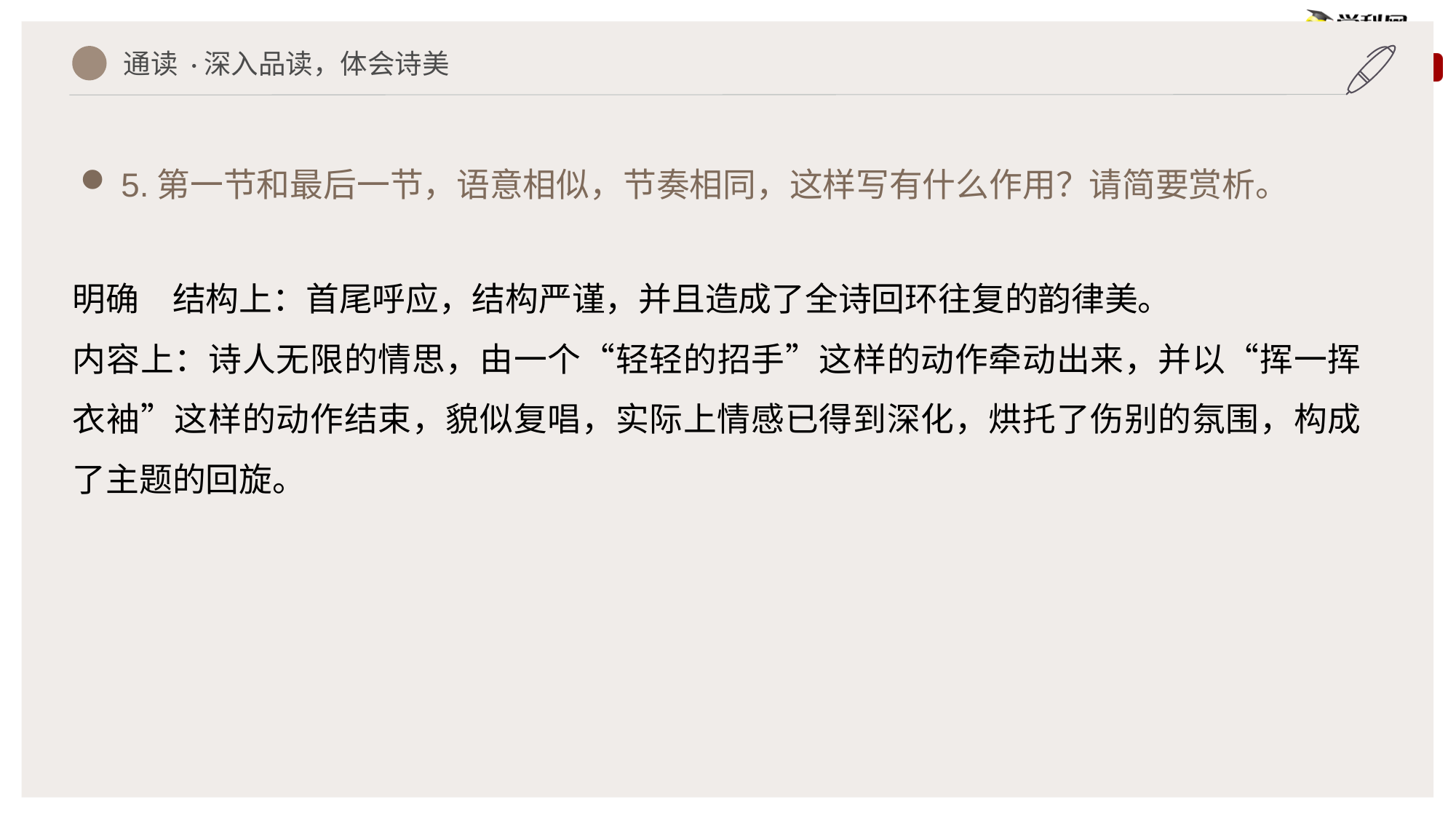

通读 ·深入品读，体会诗美

5.第一节和最后一节，语意相似，节奏相同，这样写有什么作用？请简要赏析。
明确　结构上：首尾呼应，结构严谨，并且造成了全诗回环往复的韵律美。
内容上：诗人无限的情思，由一个“轻轻的招手”这样的动作牵动出来，并以“挥一挥衣袖”这样的动作结束，貌似复唱，实际上情感已得到深化，烘托了伤别的氛围，构成了主题的回旋。